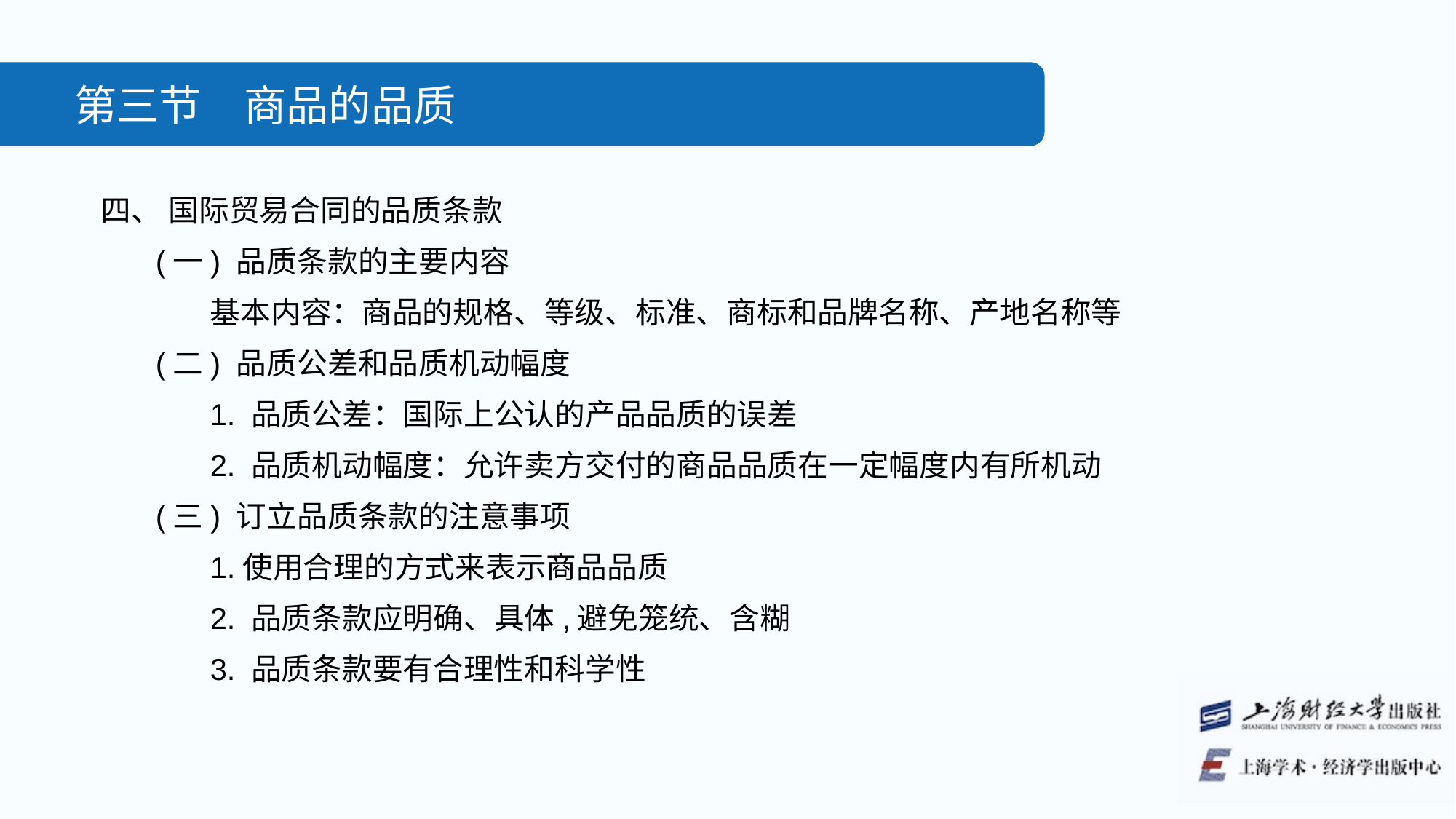

第三节　商品的品质

四、 国际贸易合同的品质条款
(一) 品质条款的主要内容
基本内容：商品的规格、等级、标准、商标和品牌名称、产地名称等
(二) 品质公差和品质机动幅度
1. 品质公差：国际上公认的产品品质的误差
2. 品质机动幅度：允许卖方交付的商品品质在一定幅度内有所机动
(三) 订立品质条款的注意事项
1.使用合理的方式来表示商品品质
2. 品质条款应明确、具体,避免笼统、含糊
3. 品质条款要有合理性和科学性